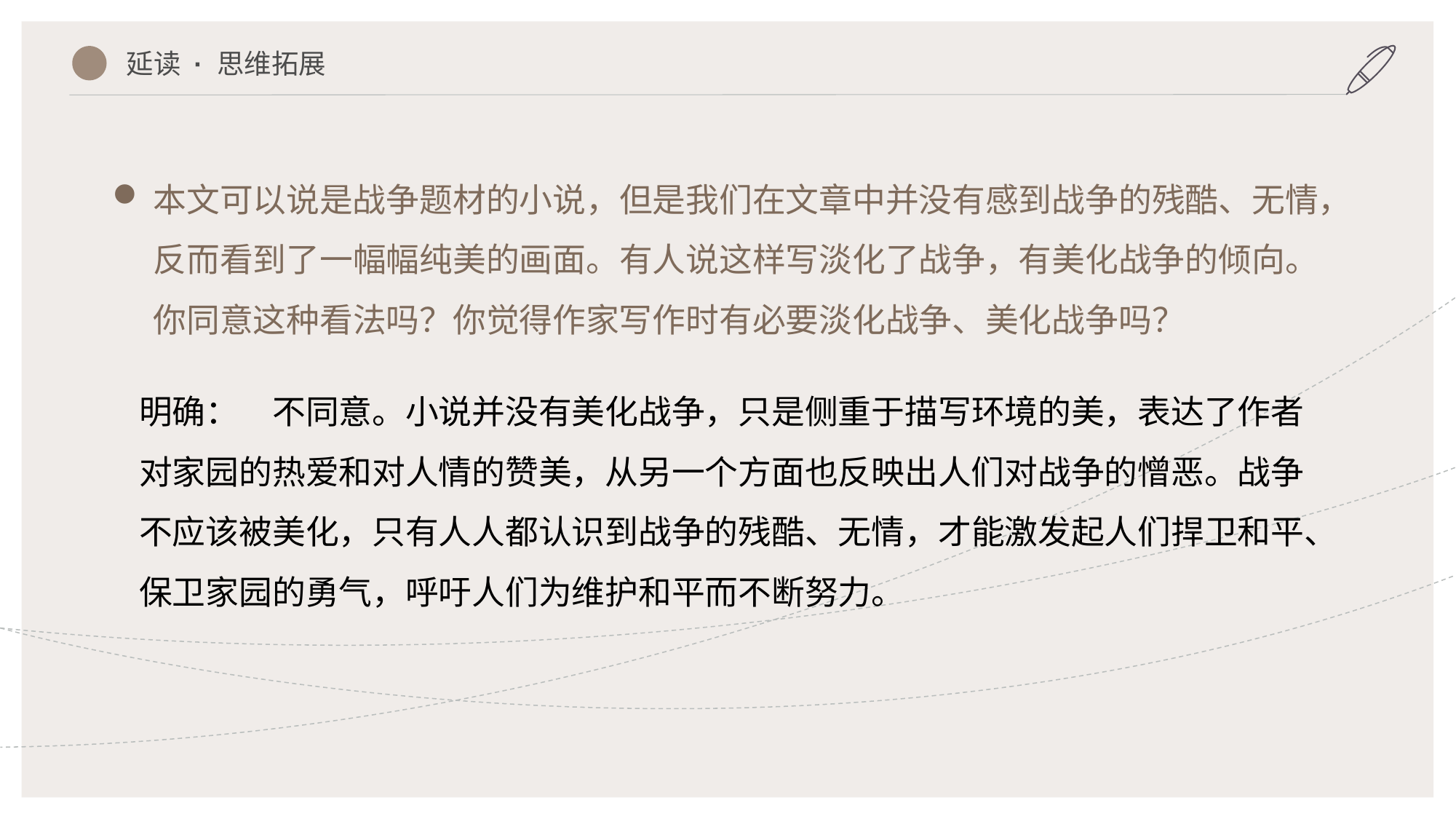

延读 · 思维拓展

本文可以说是战争题材的小说，但是我们在文章中并没有感到战争的残酷、无情，反而看到了一幅幅纯美的画面。有人说这样写淡化了战争，有美化战争的倾向。你同意这种看法吗？你觉得作家写作时有必要淡化战争、美化战争吗？

明确：　不同意。小说并没有美化战争，只是侧重于描写环境的美，表达了作者对家园的热爱和对人情的赞美，从另一个方面也反映出人们对战争的憎恶。战争不应该被美化，只有人人都认识到战争的残酷、无情，才能激发起人们捍卫和平、保卫家园的勇气，呼吁人们为维护和平而不断努力。